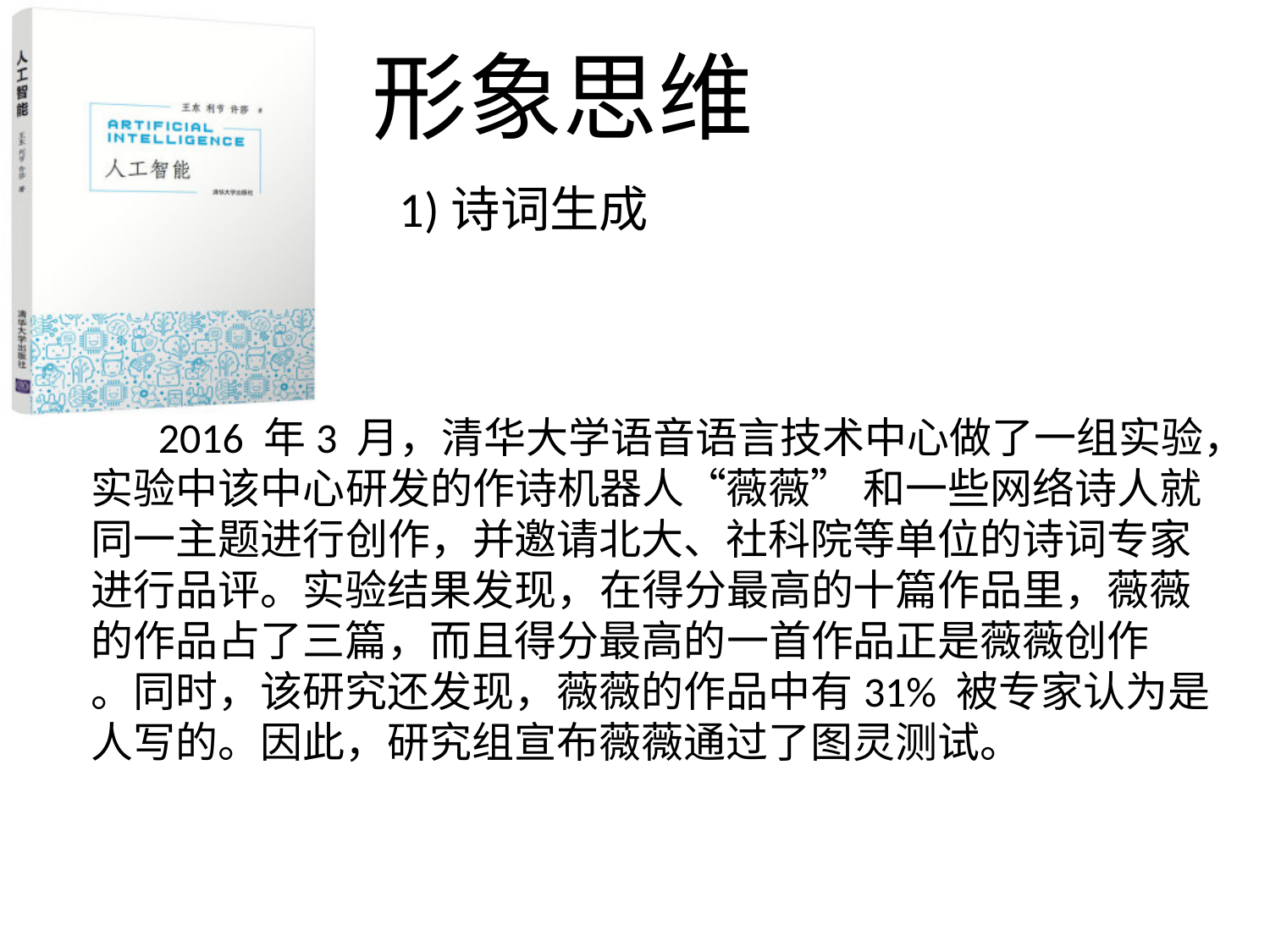

形象思维
1)诗词生成
       2016 年3 月，清华大学语音语言技术中心做了一组实验，实验中该中心研发的作诗机器人“薇薇” 和一些网络诗人就同一主题进行创作，并邀请北大、社科院等单位的诗词专家进行品评。实验结果发现，在得分最高的十篇作品里，薇薇的作品占了三篇，而且得分最高的一首作品正是薇薇创作
。同时，该研究还发现，薇薇的作品中有31% 被专家认为是人写的。因此，研究组宣布薇薇通过了图灵测试。